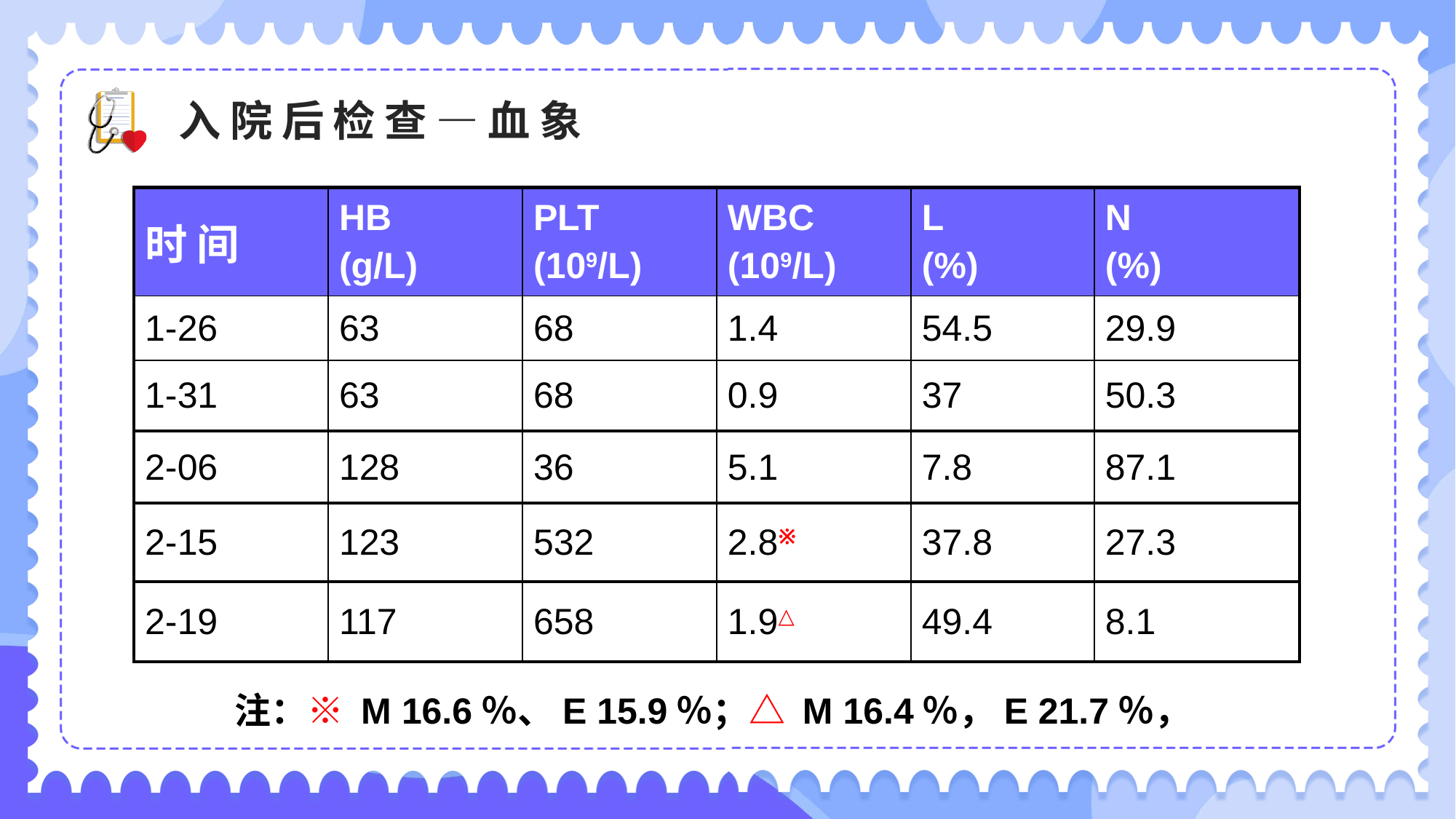

入院后检查—血象
| 时 间 | HB (g/L) | PLT (109/L) | WBC (109/L) | L (%) | N (%) |
| --- | --- | --- | --- | --- | --- |
| 1-26 | 63 | 68 | 1.4 | 54.5 | 29.9 |
| 1-31 | 63 | 68 | 0.9 | 37 | 50.3 |
| 2-06 | 128 | 36 | 5.1 | 7.8 | 87.1 |
| 2-15 | 123 | 532 | 2.8※ | 37.8 | 27.3 |
| 2-19 | 117 | 658 | 1.9△ | 49.4 | 8.1 |
注：※ M 16.6％、E 15.9％；△ M 16.4％，E 21.7％，